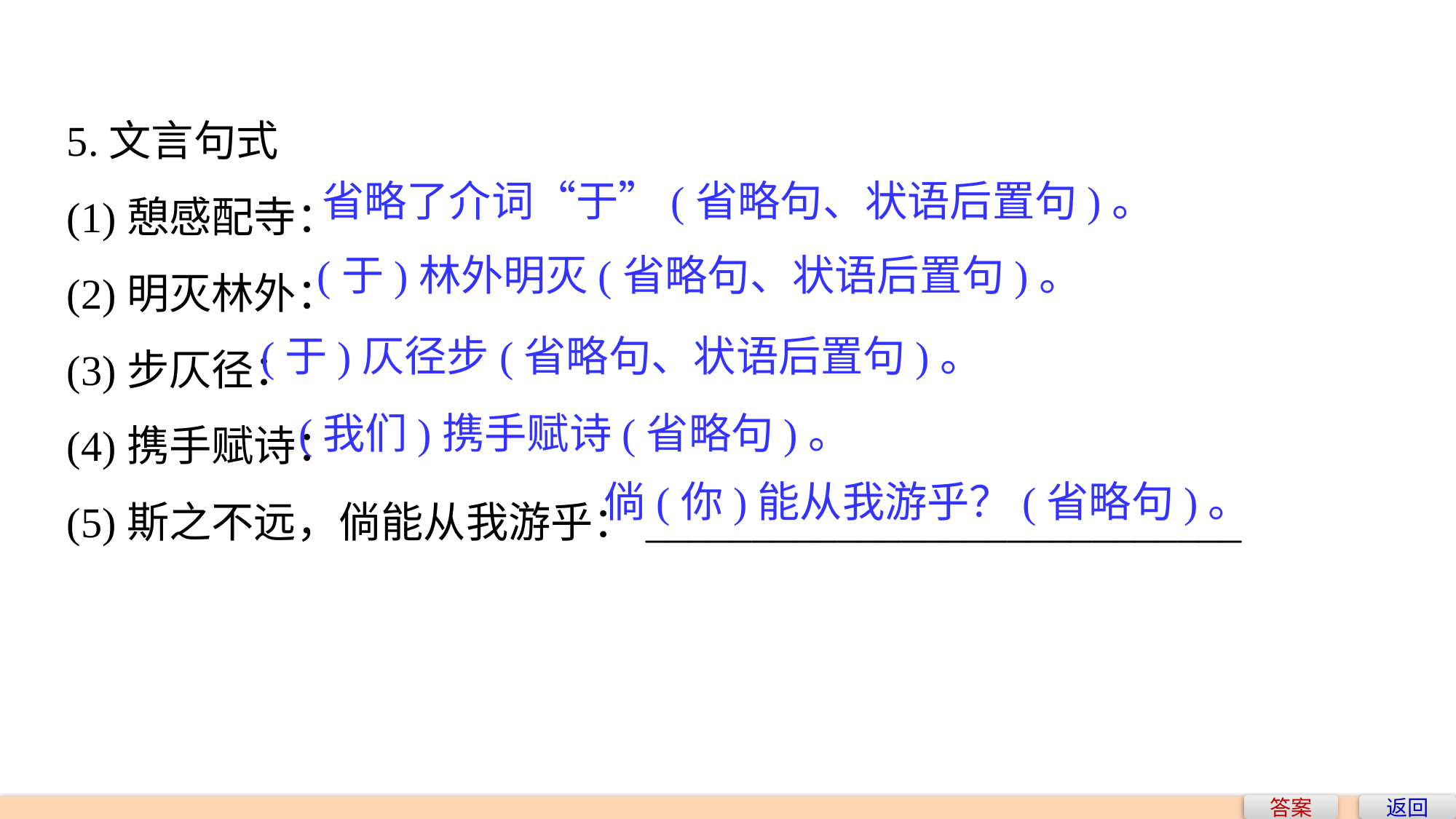

5.文言句式
(1)憩感配寺：
(2)明灭林外：
(3)步仄径：
(4)携手赋诗：
(5)斯之不远，倘能从我游乎：____________________________
省略了介词“于”(省略句、状语后置句)。
(于)林外明灭(省略句、状语后置句)。
(于)仄径步(省略句、状语后置句)。
(我们)携手赋诗(省略句)。
倘(你)能从我游乎？(省略句)。
答案
返回